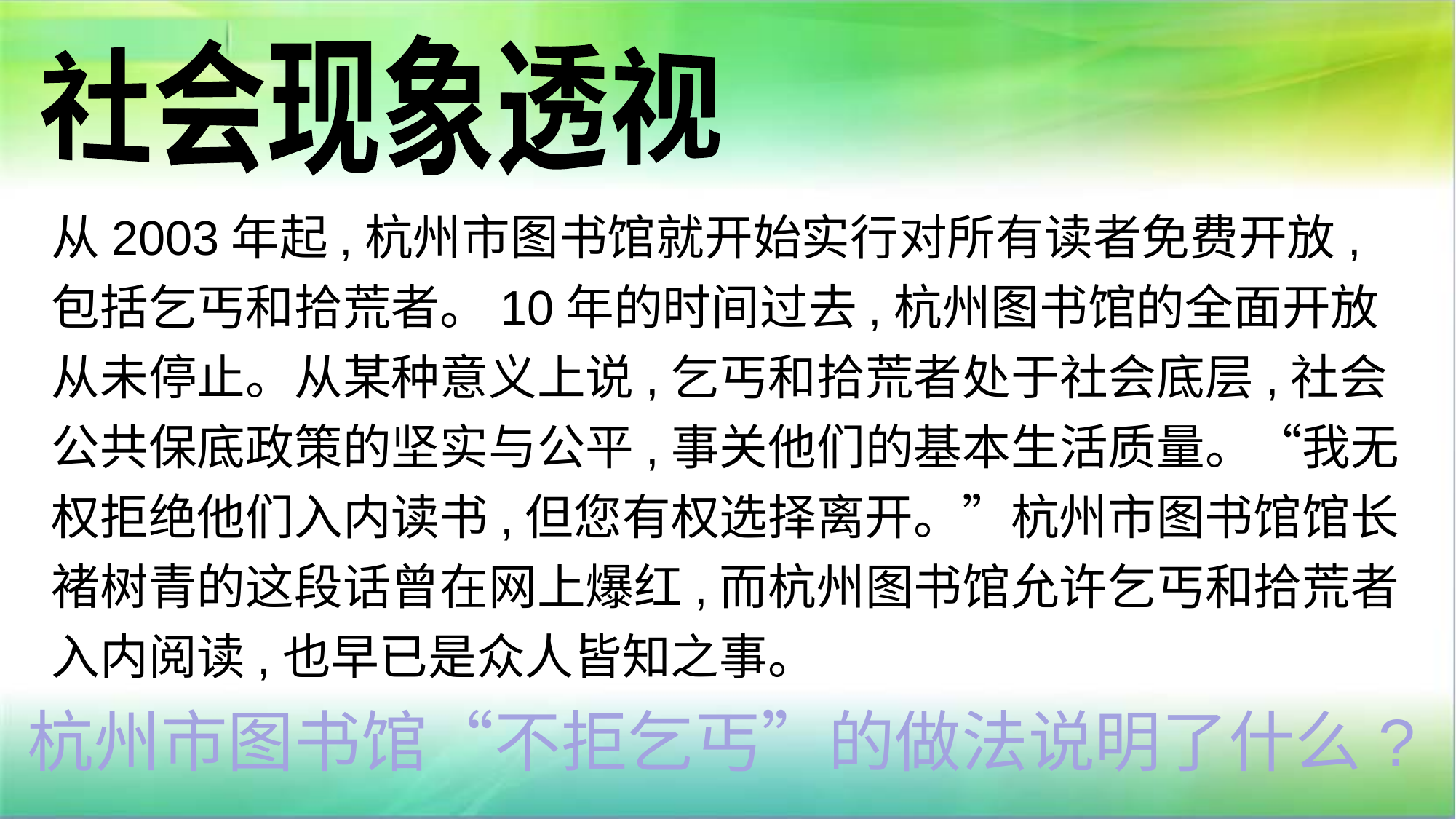

社会现象透视
从2003年起,杭州市图书馆就开始实行对所有读者免费开放,包括乞丐和拾荒者。10年的时间过去,杭州图书馆的全面开放从未停止。从某种意义上说,乞丐和拾荒者处于社会底层,社会公共保底政策的坚实与公平,事关他们的基本生活质量。“我无权拒绝他们入内读书,但您有权选择离开。”杭州市图书馆馆长褚树青的这段话曾在网上爆红,而杭州图书馆允许乞丐和拾荒者入内阅读,也早已是众人皆知之事。
杭州市图书馆“不拒乞丐”的做法说明了什么?